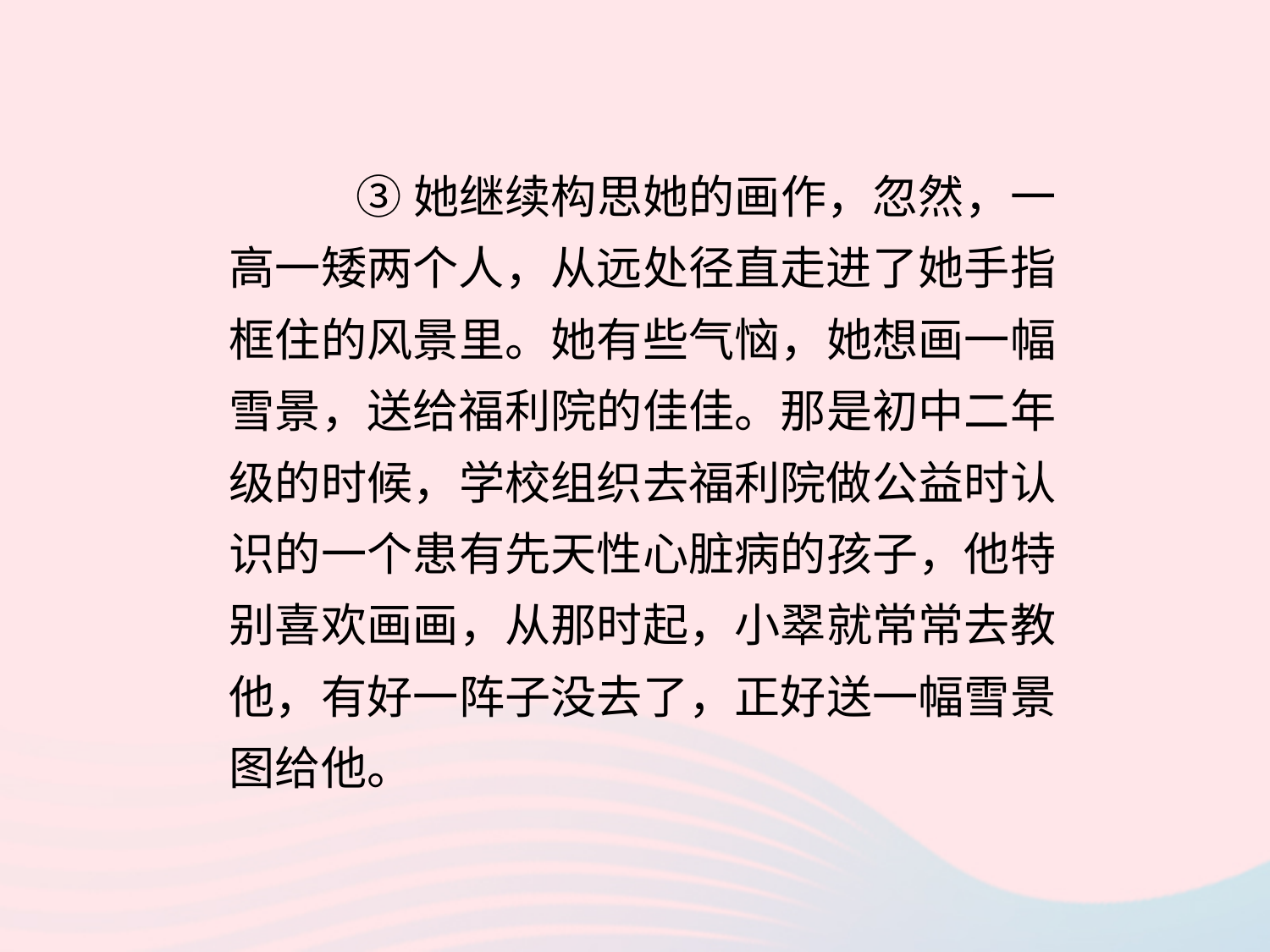

③她继续构思她的画作，忽然，一高一矮两个人，从远处径直走进了她手指框住的风景里。她有些气恼，她想画一幅雪景，送给福利院的佳佳。那是初中二年级的时候，学校组织去福利院做公益时认识的一个患有先天性心脏病的孩子，他特别喜欢画画，从那时起，小翠就常常去教他，有好一阵子没去了，正好送一幅雪景图给他。